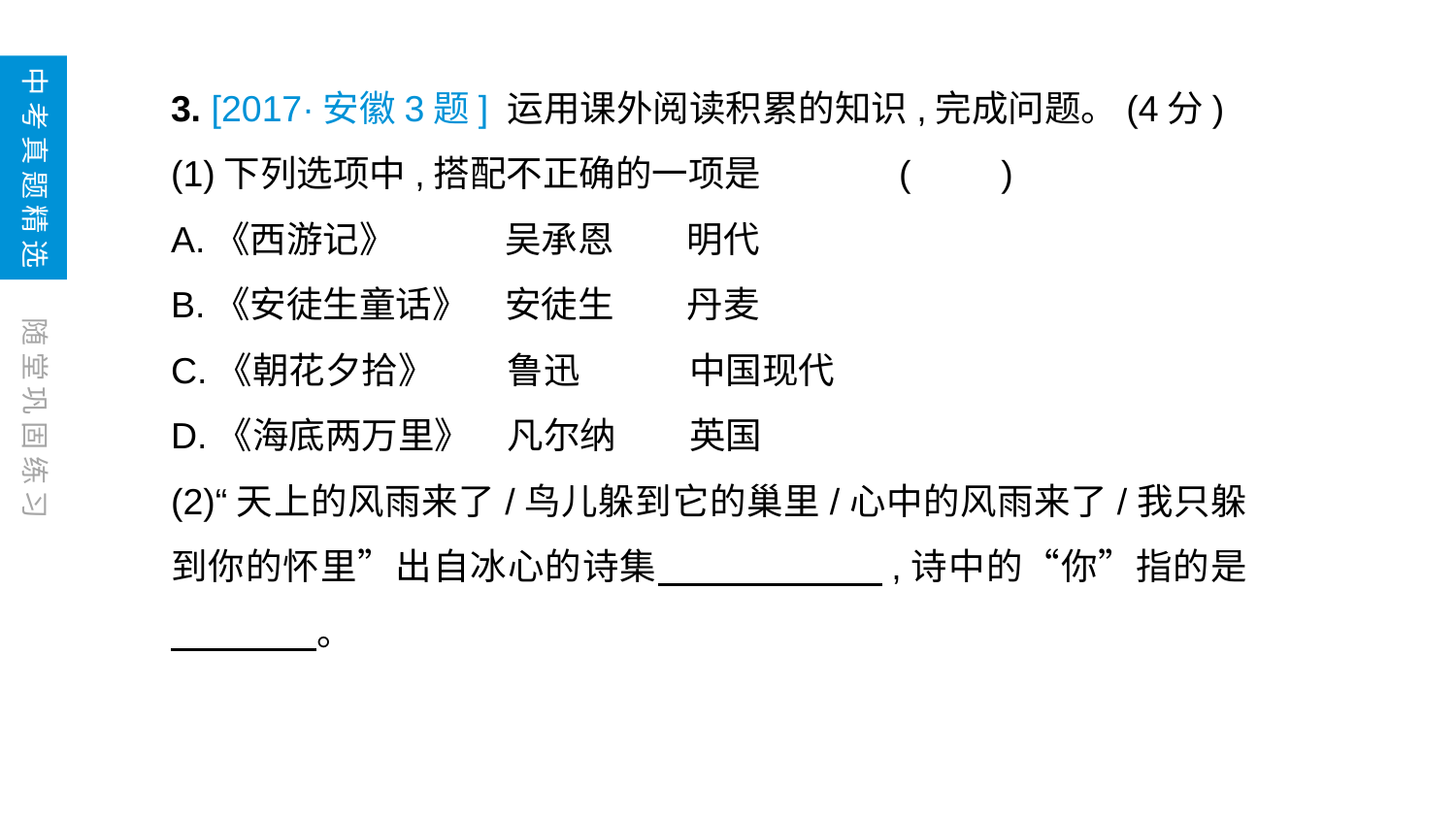

中考真题精选
3. [2017·安徽3题] 运用课外阅读积累的知识,完成问题。(4分)
(1)下列选项中,搭配不正确的一项是	(　　)
A.《西游记》　　　吴承恩　　明代
B.《安徒生童话》　安徒生　　丹麦
C.《朝花夕拾》　　鲁迅　　　中国现代
D.《海底两万里》　凡尔纳　　英国
(2)“天上的风雨来了/鸟儿躲到它的巢里/心中的风雨来了/我只躲到你的怀里”出自冰心的诗集　　　　　　,诗中的“你”指的是　　　　。
随堂巩固练习